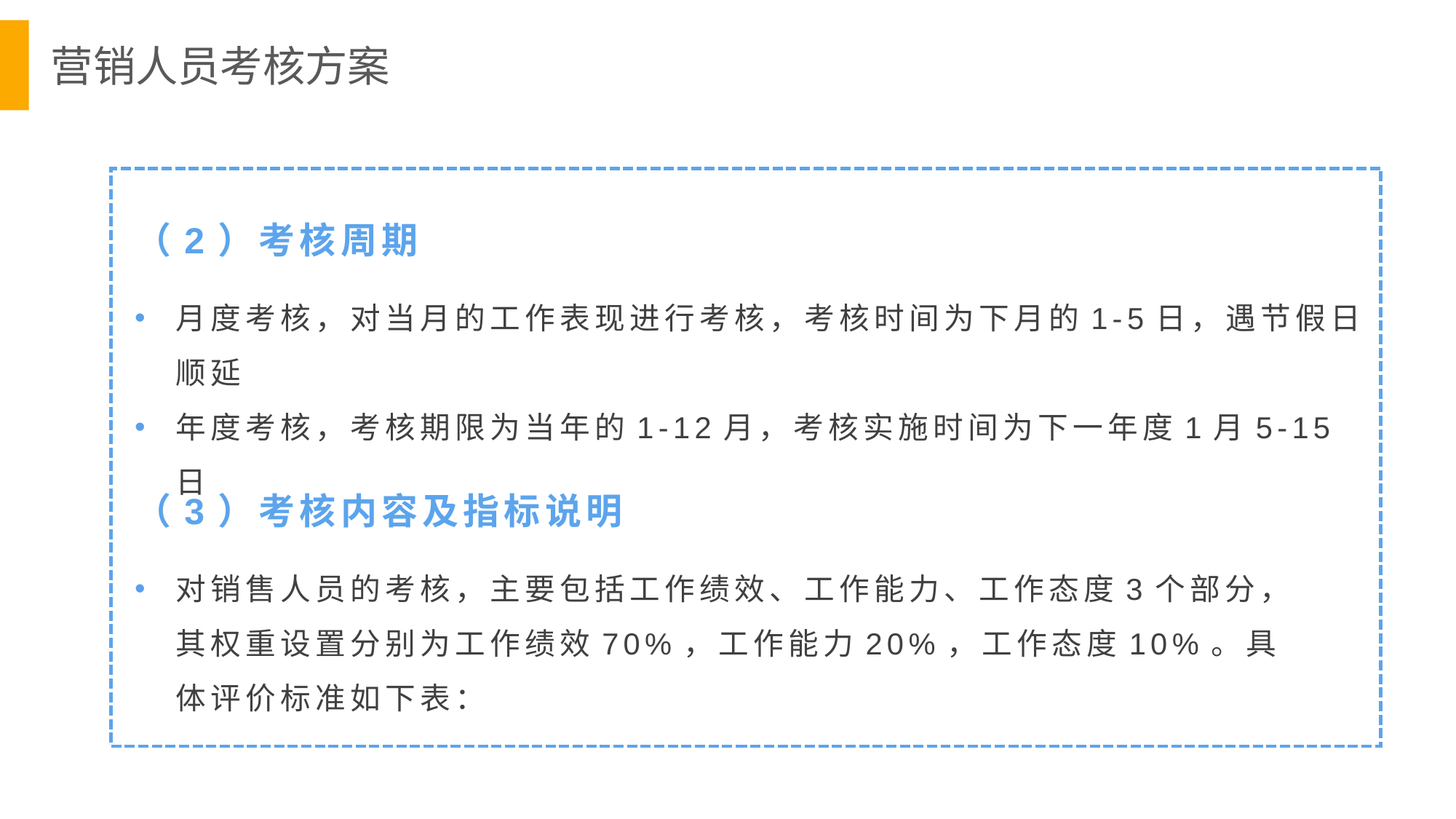

营销人员考核方案

（2）考核周期
月度考核，对当月的工作表现进行考核，考核时间为下月的1-5日，遇节假日顺延
年度考核，考核期限为当年的1-12月，考核实施时间为下一年度1月5-15日
（3）考核内容及指标说明
对销售人员的考核，主要包括工作绩效、工作能力、工作态度3个部分，其权重设置分别为工作绩效70%，工作能力20%，工作态度10%。具体评价标准如下表：